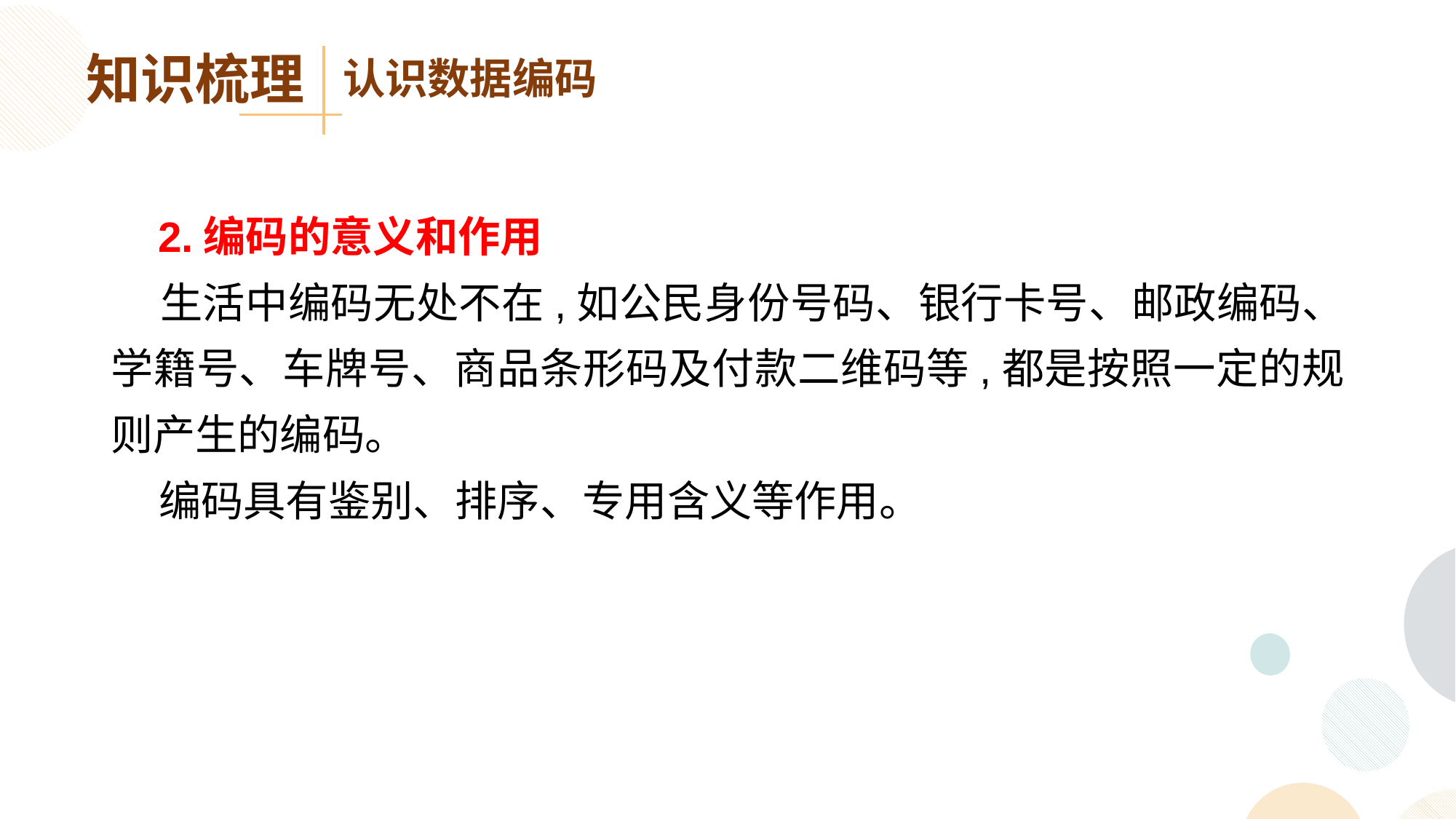

知识梳理
认识数据编码
    2.编码的意义和作用
    生活中编码无处不在,如公民身份号码、银行卡号、邮政编码、学籍号、车牌号、商品条形码及付款二维码等,都是按照一定的规则产生的编码。
    编码具有鉴别、排序、专用含义等作用。